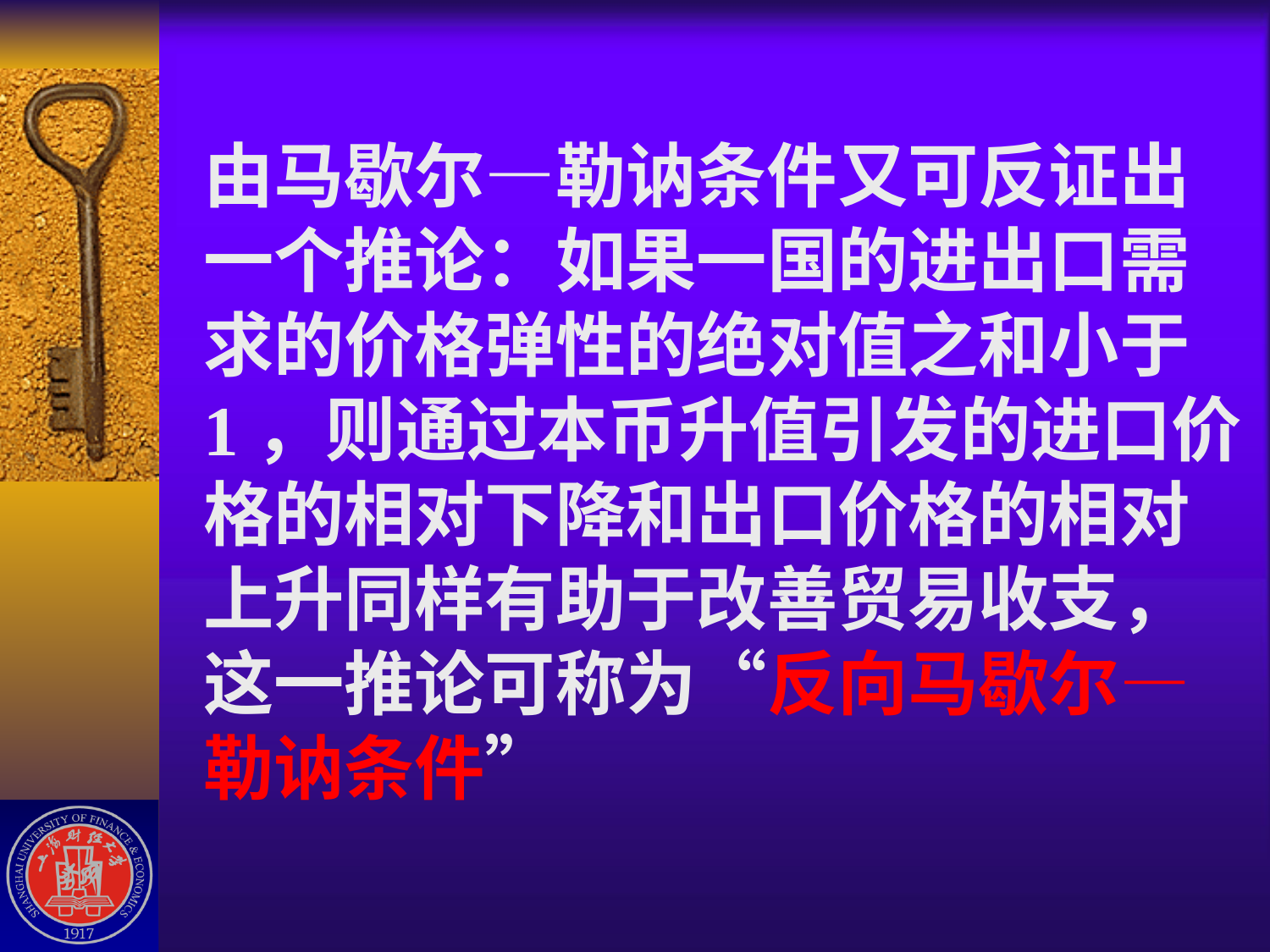

# 由马歇尔—勒讷条件又可反证出一个推论：如果一国的进出口需求的价格弹性的绝对值之和小于1，则通过本币升值引发的进口价格的相对下降和出口价格的相对上升同样有助于改善贸易收支，这一推论可称为“反向马歇尔—勒讷条件”